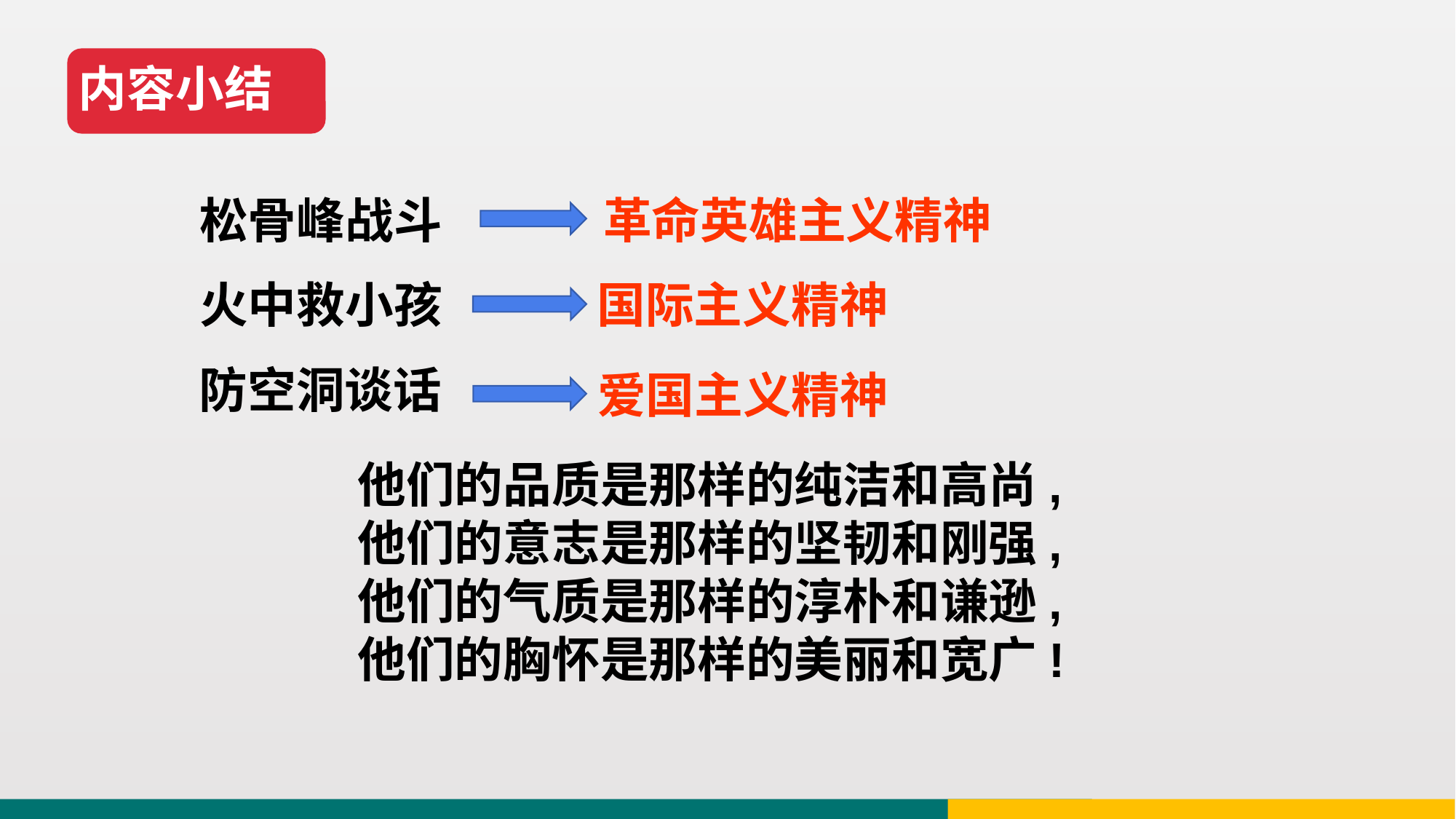

内容小结
松骨峰战斗
革命英雄主义精神

火中救小孩
国际主义精神

防空洞谈话
爱国主义精神

他们的品质是那样的纯洁和高尚,
他们的意志是那样的坚韧和刚强,
他们的气质是那样的淳朴和谦逊,
他们的胸怀是那样的美丽和宽广!